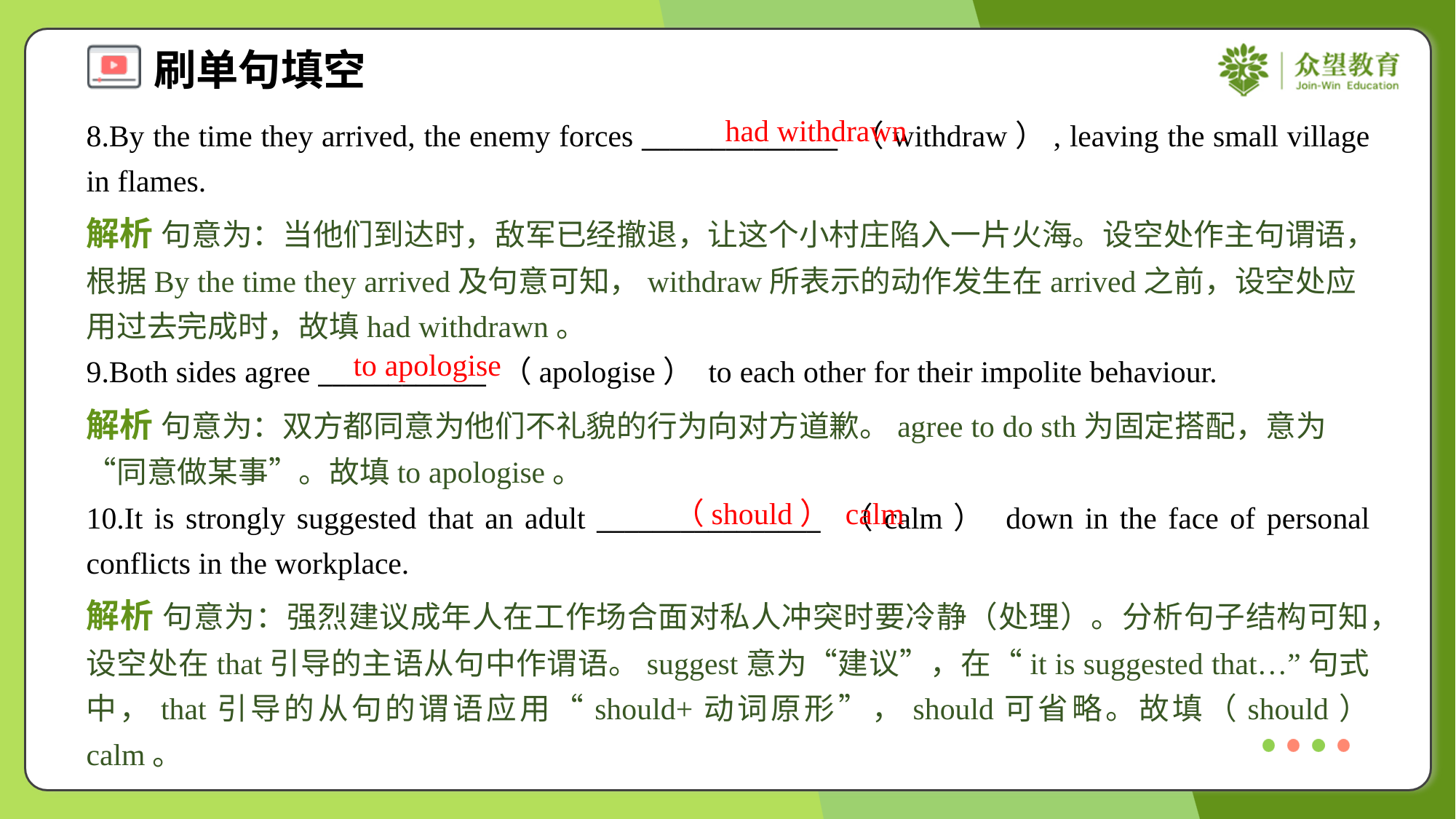

had withdrawn
8.By the time they arrived, the enemy forces ______________ （withdraw）, leaving the small village in flames.
解析 句意为：当他们到达时，敌军已经撤退，让这个小村庄陷入一片火海。设空处作主句谓语，根据By the time they arrived及句意可知，withdraw所表示的动作发生在arrived之前，设空处应用过去完成时，故填had withdrawn。
to apologise
9.Both sides agree ____________ （apologise） to each other for their impolite behaviour.
解析 句意为：双方都同意为他们不礼貌的行为向对方道歉。agree to do sth为固定搭配，意为“同意做某事”。故填to apologise。
（should） calm
10.It is strongly suggested that an adult ________________ （calm） down in the face of personal conflicts in the workplace.
解析 句意为：强烈建议成年人在工作场合面对私人冲突时要冷静（处理）。分析句子结构可知，设空处在that引导的主语从句中作谓语。suggest意为“建议”，在“it is suggested that…”句式中，that引导的从句的谓语应用“should+动词原形”，should可省略。故填（should） calm。